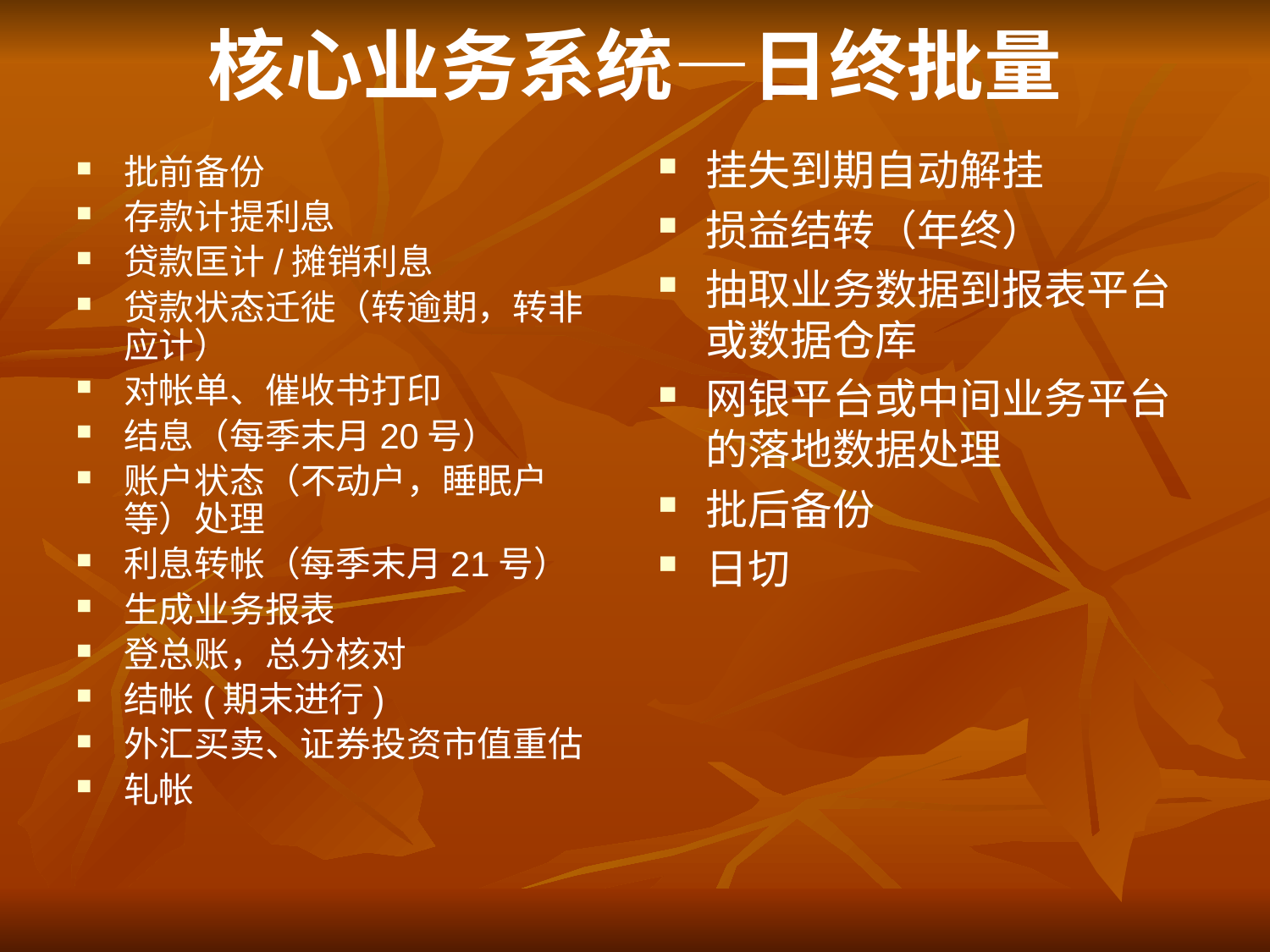

# 核心业务系统—日终批量
挂失到期自动解挂
损益结转（年终）
抽取业务数据到报表平台或数据仓库
网银平台或中间业务平台的落地数据处理
批后备份
日切
批前备份
存款计提利息
贷款匡计/摊销利息
贷款状态迁徙（转逾期，转非应计）
对帐单、催收书打印
结息（每季末月20号）
账户状态（不动户，睡眠户等）处理
利息转帐（每季末月21号）
生成业务报表
登总账，总分核对
结帐(期末进行)
外汇买卖、证券投资市值重估
轧帐